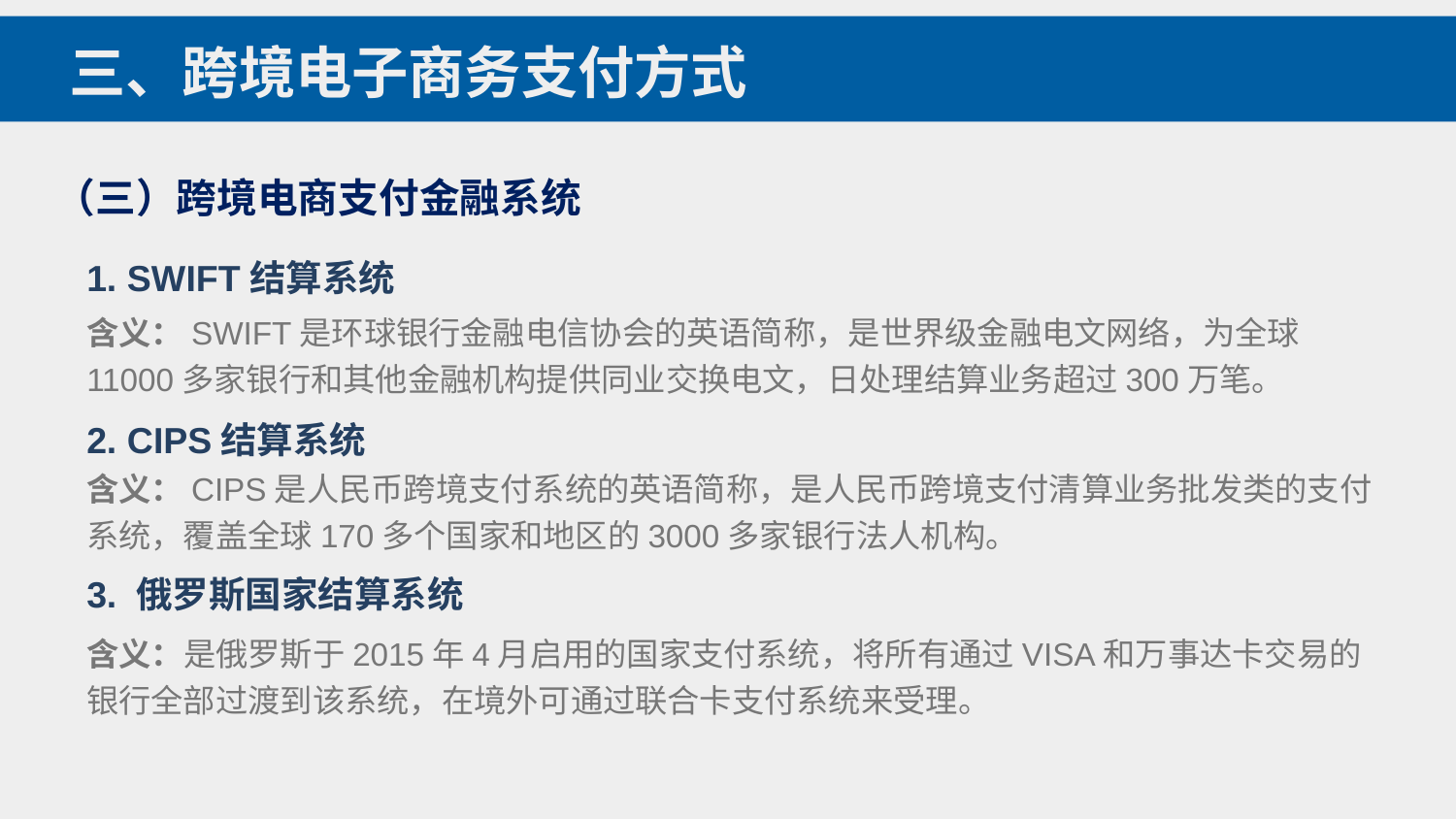

三、跨境电子商务支付方式
（三）跨境电商支付金融系统
1. SWIFT结算系统
含义：SWIFT是环球银行金融电信协会的英语简称，是世界级金融电文网络，为全球11000多家银行和其他金融机构提供同业交换电文，日处理结算业务超过300万笔。
2. CIPS结算系统
含义：CIPS是人民币跨境支付系统的英语简称，是人民币跨境支付清算业务批发类的支付系统，覆盖全球170多个国家和地区的3000多家银行法人机构。
3. 俄罗斯国家结算系统
含义：是俄罗斯于2015年4月启用的国家支付系统，将所有通过VISA和万事达卡交易的银行全部过渡到该系统，在境外可通过联合卡支付系统来受理。